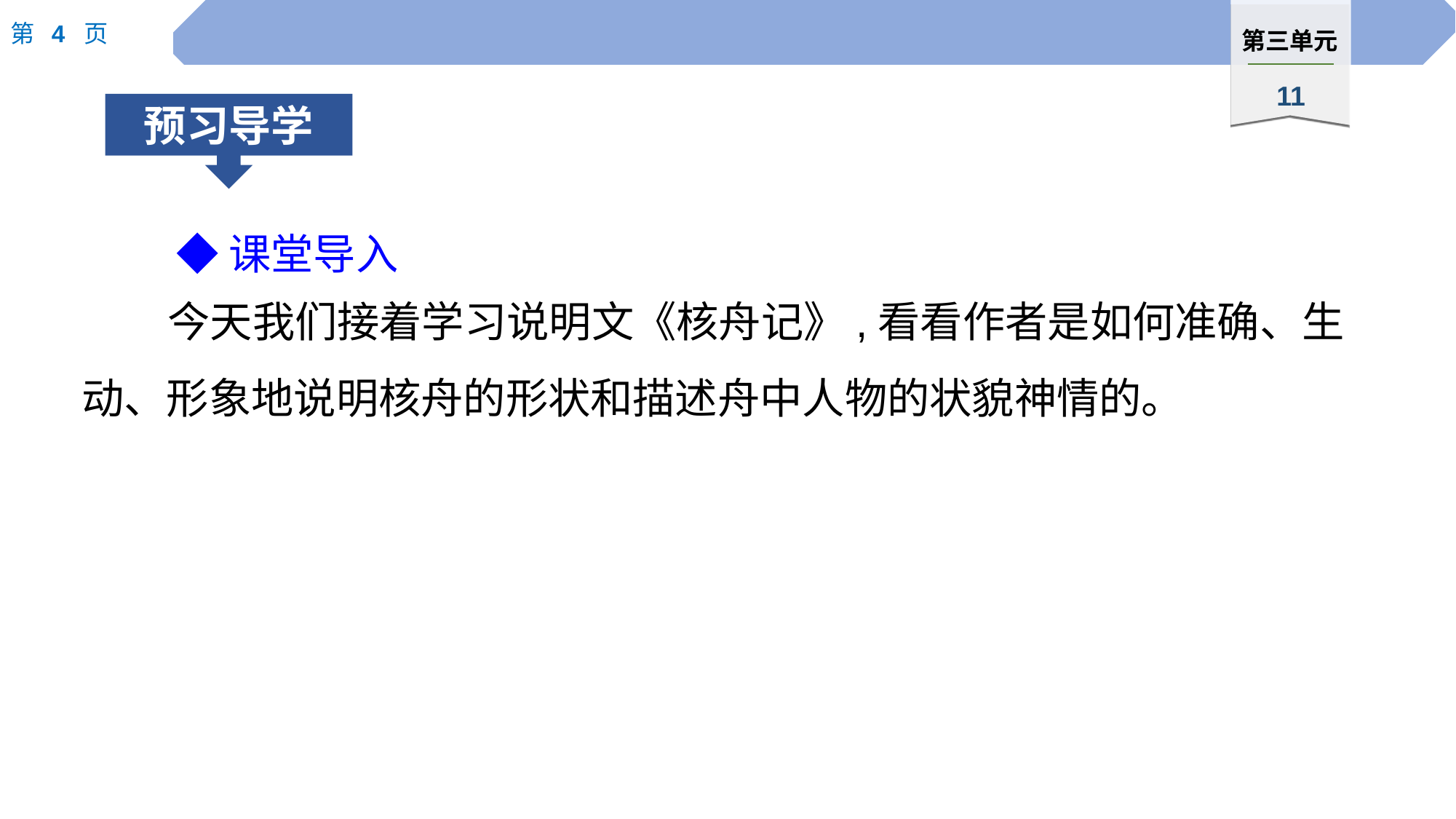

◆课堂导入

今天我们接着学习说明文《核舟记》,看看作者是如何准确、生动、形象地说明核舟的形状和描述舟中人物的状貌神情的。